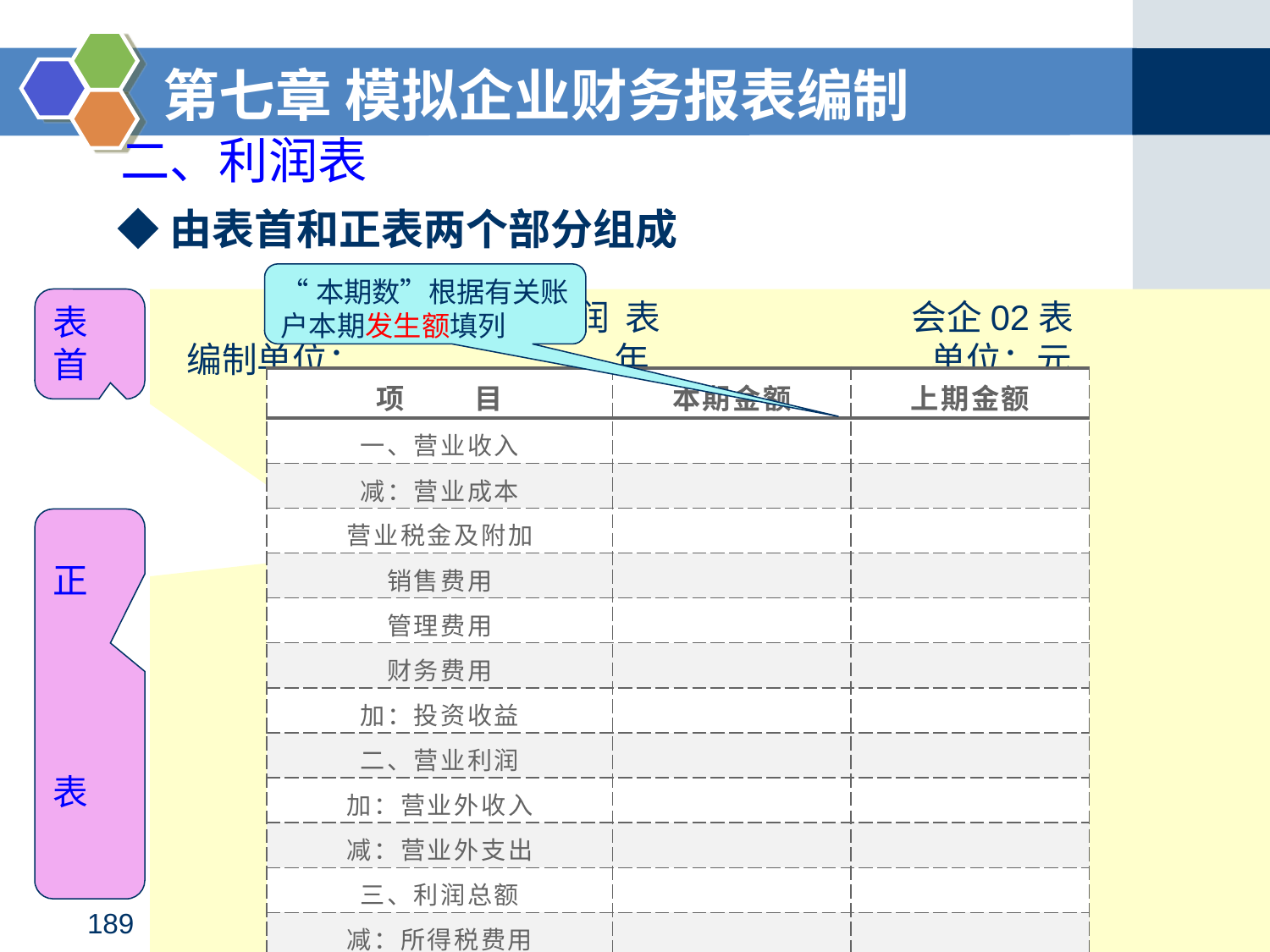

第七章 模拟企业财务报表编制
     二、利润表
       ◆由表首和正表两个部分组成

“本期数”根据有关账户本期发生额填列
表
首
                                             利  润  表                                会企02表
  编制单位：                                年                                    单位：元

| 项 目 | 本期金额 | 上期金额 |
| --- | --- | --- |
| 一、营业收入 |  |  |
| 减：营业成本 |  |  |
| 营业税金及附加 |  |  |
| 销售费用 |  |  |
| 管理费用 |  |  |
| 财务费用 |  |  |
| 加：投资收益 |  |  |
| 二、营业利润 |  |  |
| 加：营业外收入 |  |  |
| 减：营业外支出 |  |  |
| 三、利润总额 |  |  |
| 减：所得税费用 |  |  |
| 四、净利润 |  |  |

正

表